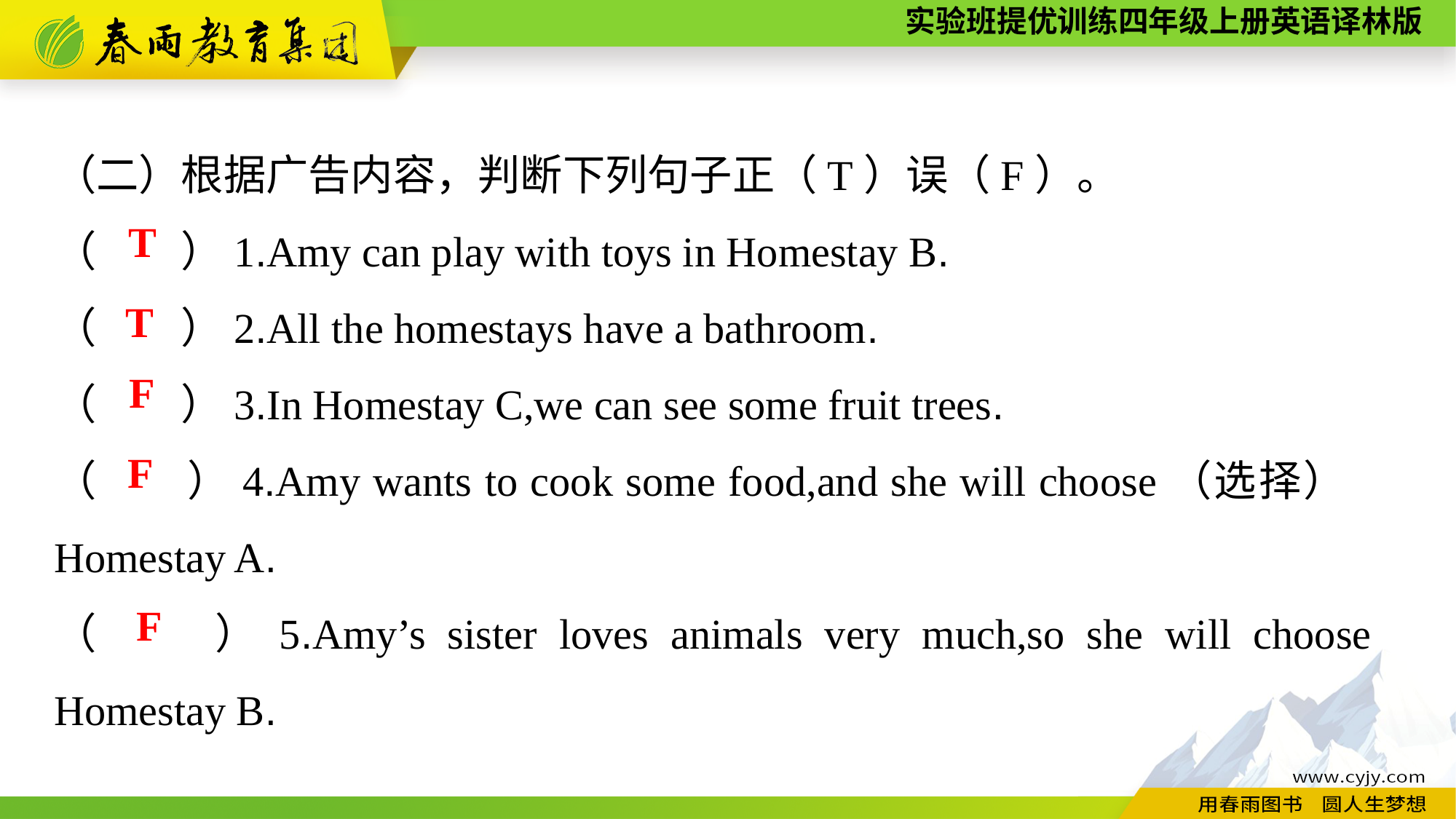

（二）根据广告内容，判断下列句子正（T）误（F）。
（　　）1.Amy can play with toys in Homestay B.
（　　）2.All the homestays have a bathroom.
（　　）3.In Homestay C,we can see some fruit trees.
（　　）4.Amy wants to cook some food,and she will choose（选择） 	Homestay A.
（　　）5.Amy’s sister loves animals very much,so she will choose 	Homestay B.
T
T
F
F
F